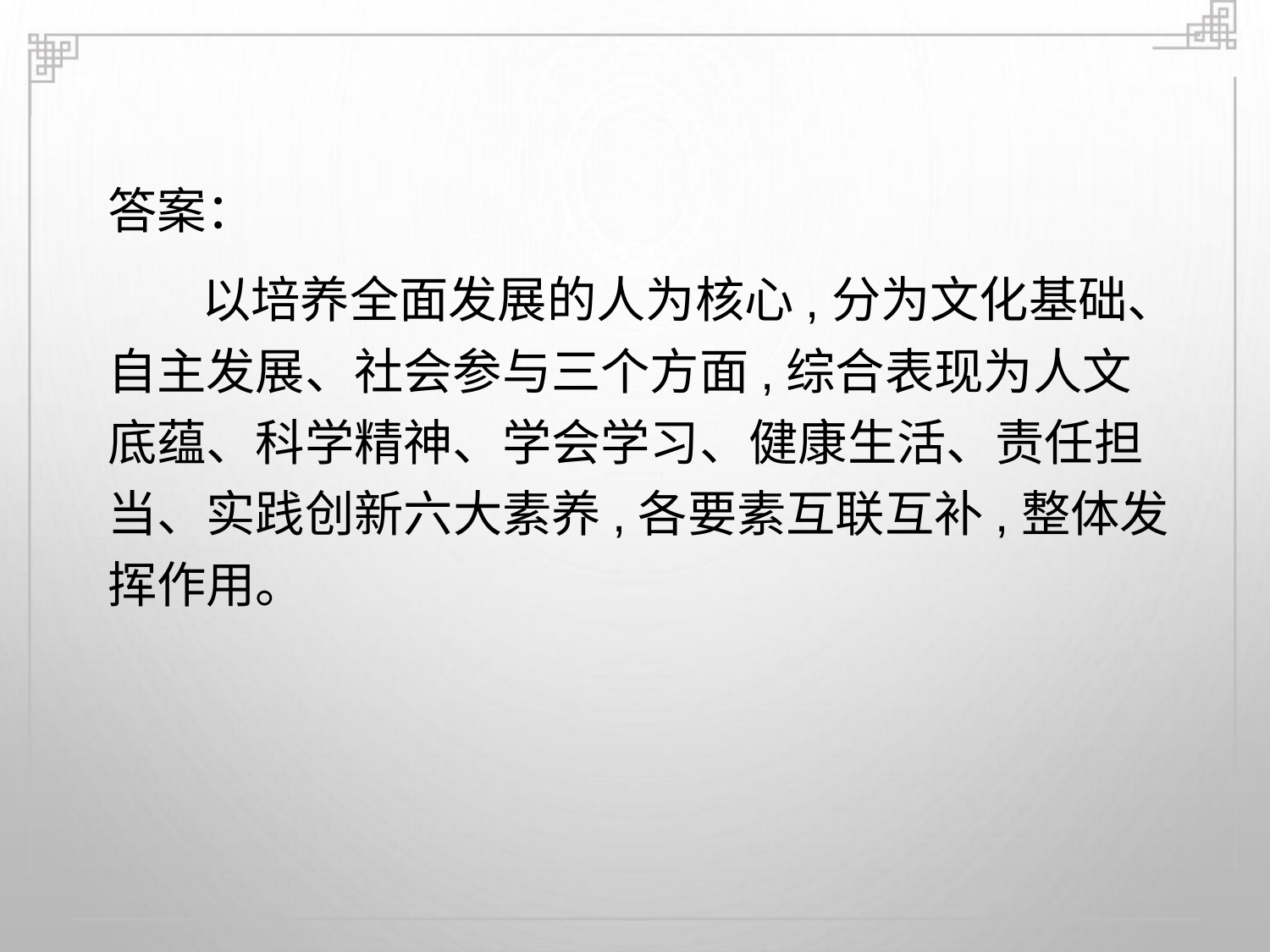

答案：
以培养全面发展的人为核心,分为文化基础、
自主发展、社会参与三个方面,综合表现为人文
底蕴、科学精神、学会学习、健康生活、责任担
当、实践创新六大素养,各要素互联互补,整体发
挥作用。